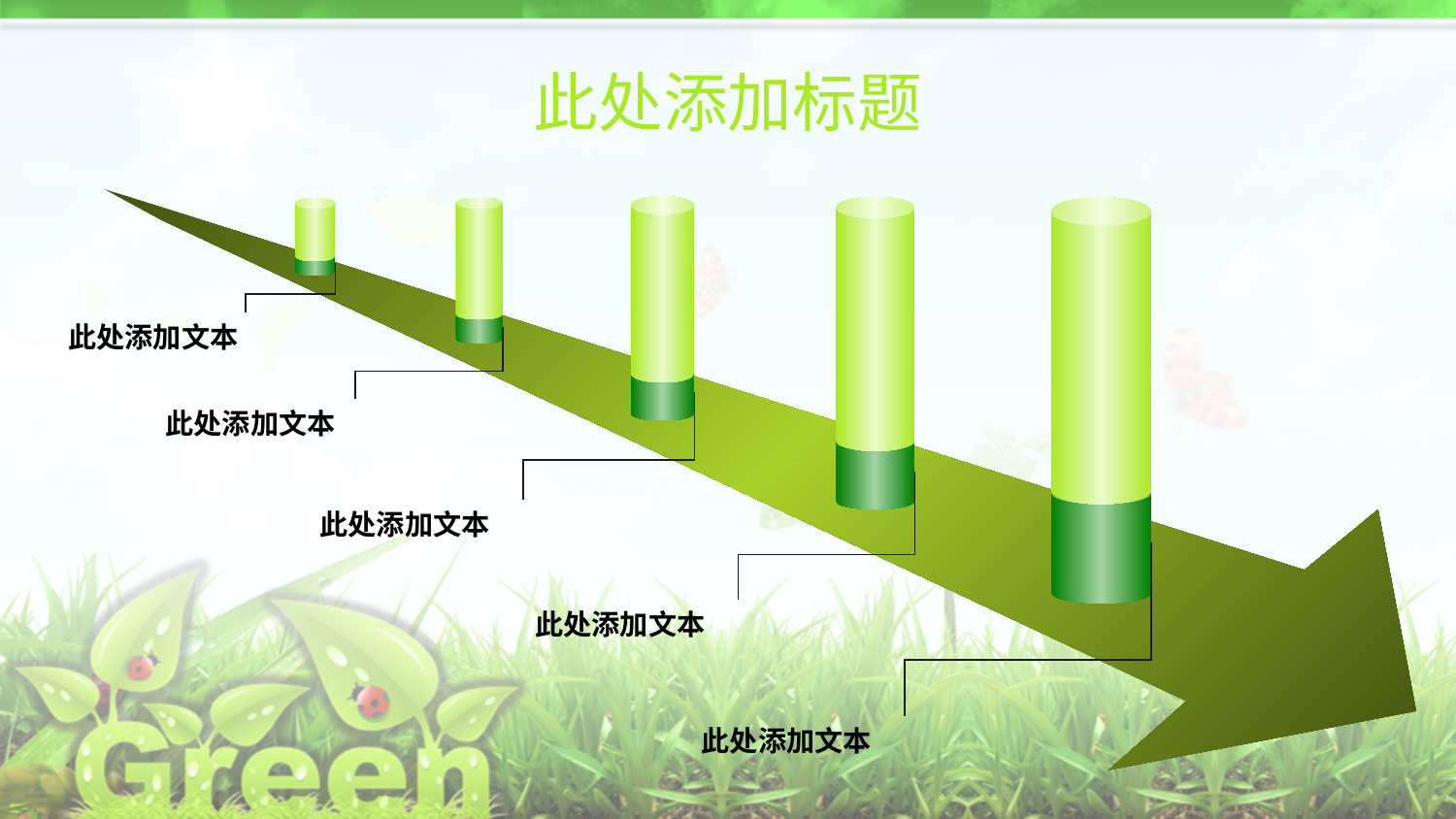

# 此处添加标题

 此处添加文本

 此处添加文本

此处添加文本
此处添加文本
此处添加文本